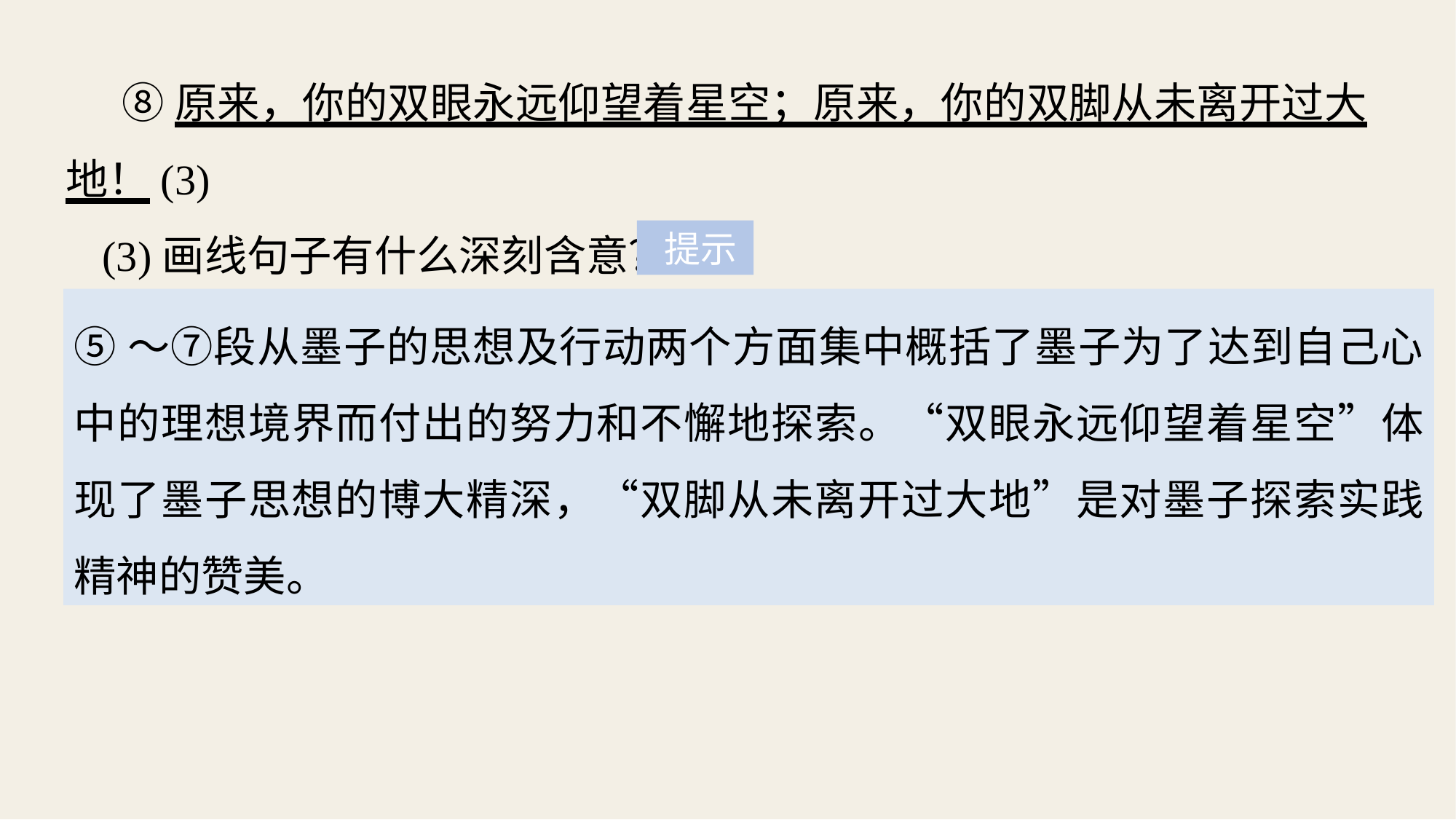

⑧原来，你的双眼永远仰望着星空；原来，你的双脚从未离开过大地！(3)
(3)画线句子有什么深刻含意？
 提示
⑤～⑦段从墨子的思想及行动两个方面集中概括了墨子为了达到自己心中的理想境界而付出的努力和不懈地探索。“双眼永远仰望着星空”体现了墨子思想的博大精深，“双脚从未离开过大地”是对墨子探索实践精神的赞美。